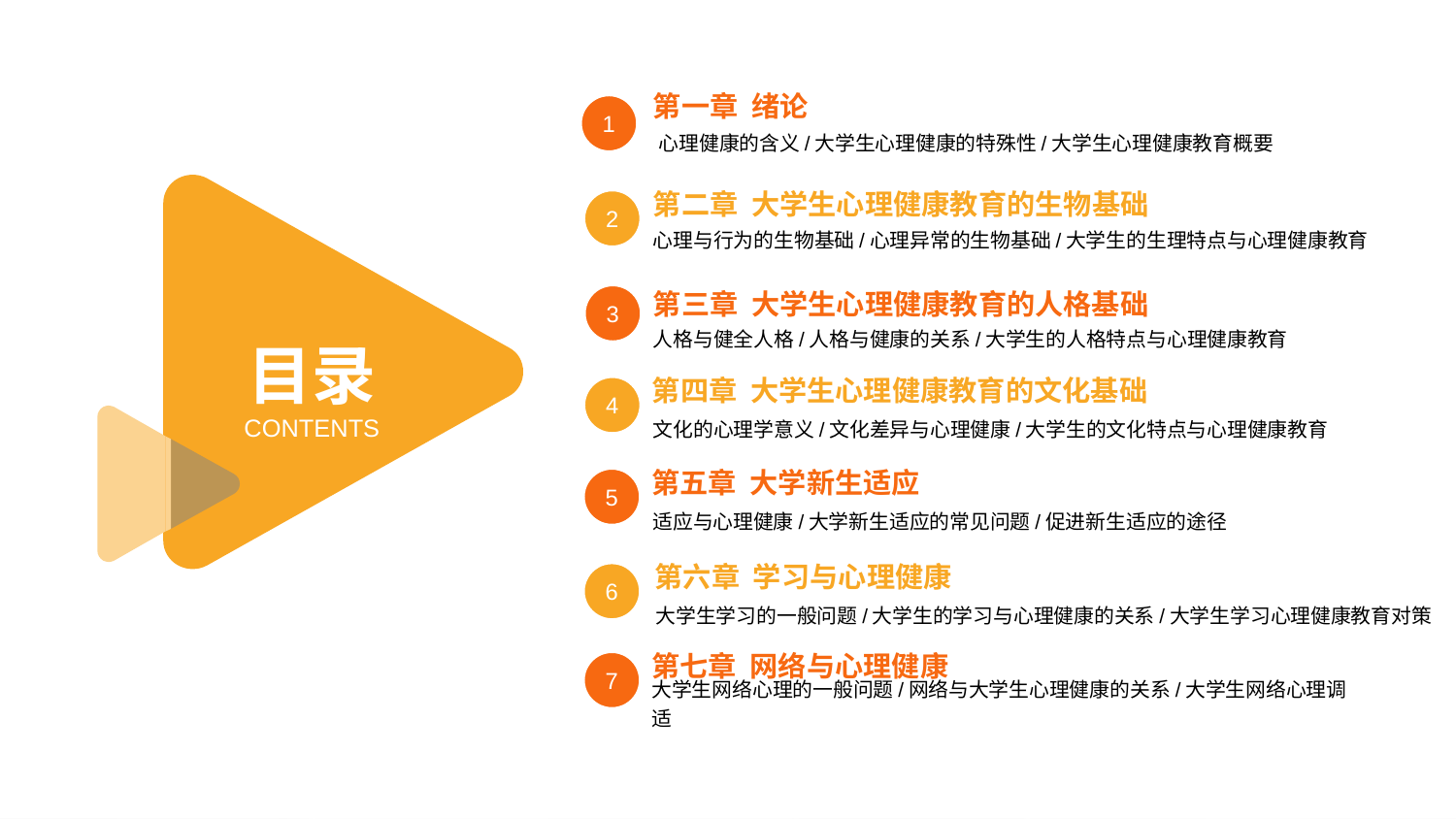

1
第一章  绪论
心理健康的含义/大学生心理健康的特殊性/大学生心理健康教育概要

2
第二章  大学生心理健康教育的生物基础
心理与行为的生物基础/心理异常的生物基础/大学生的生理特点与心理健康教育
3
第三章  大学生心理健康教育的人格基础
人格与健全人格/人格与健康的关系/大学生的人格特点与心理健康教育
目录
CONTENTS
4
第四章  大学生心理健康教育的文化基础
文化的心理学意义/文化差异与心理健康/大学生的文化特点与心理健康教育

5
第五章  大学新生适应
适应与心理健康/大学新生适应的常见问题/促进新生适应的途径
6
第六章  学习与心理健康
大学生学习的一般问题/大学生的学习与心理健康的关系/大学生学习心理健康教育对策
7
第七章  网络与心理健康
大学生网络心理的一般问题/网络与大学生心理健康的关系/大学生网络心理调适